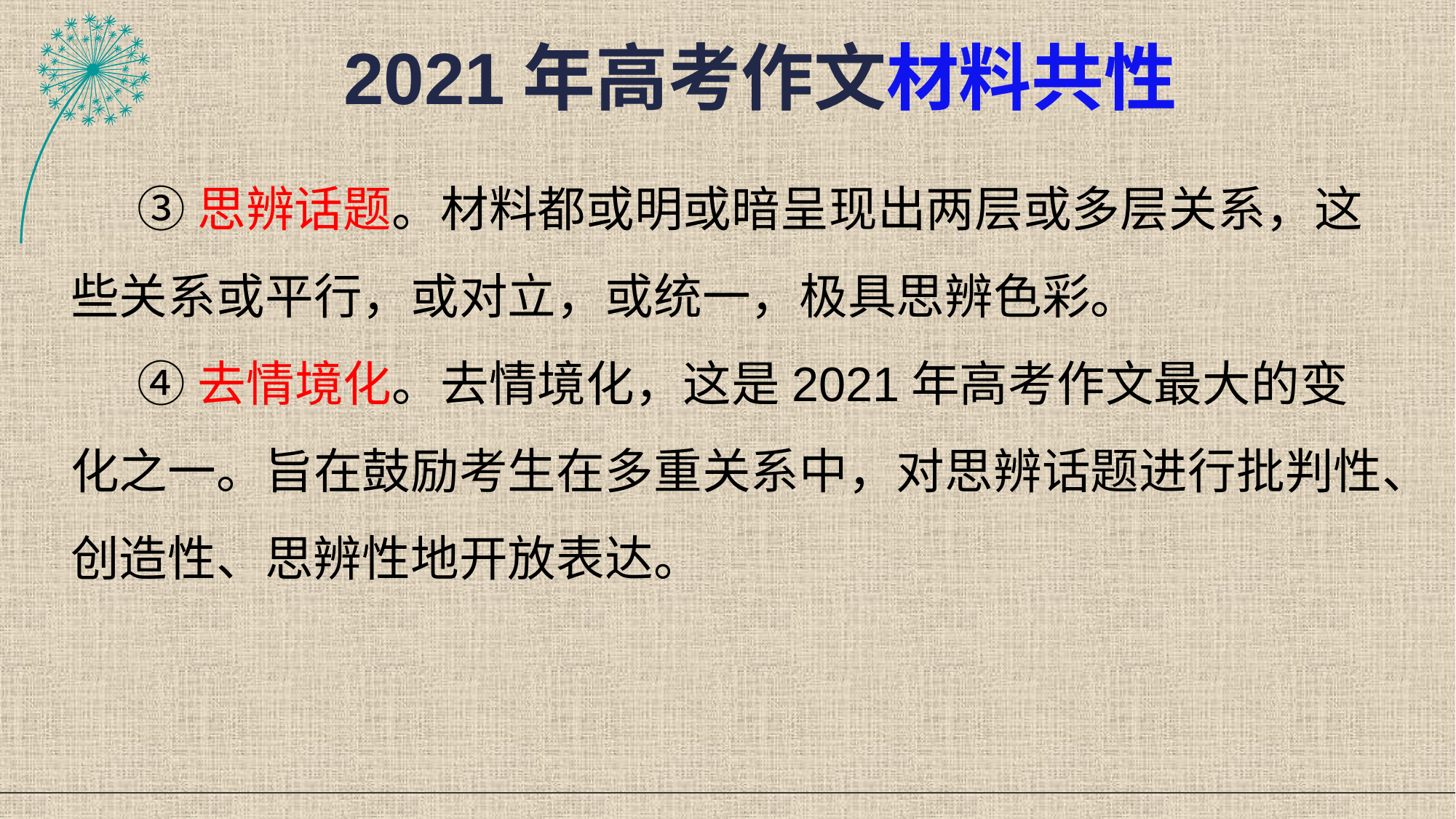

2021年高考作文材料共性

③思辨话题。材料都或明或暗呈现出两层或多层关系，这些关系或平行，或对立，或统一，极具思辨色彩。
④去情境化。去情境化，这是2021年高考作文最大的变化之一。旨在鼓励考生在多重关系中，对思辨话题进行批判性、创造性、思辨性地开放表达。

34